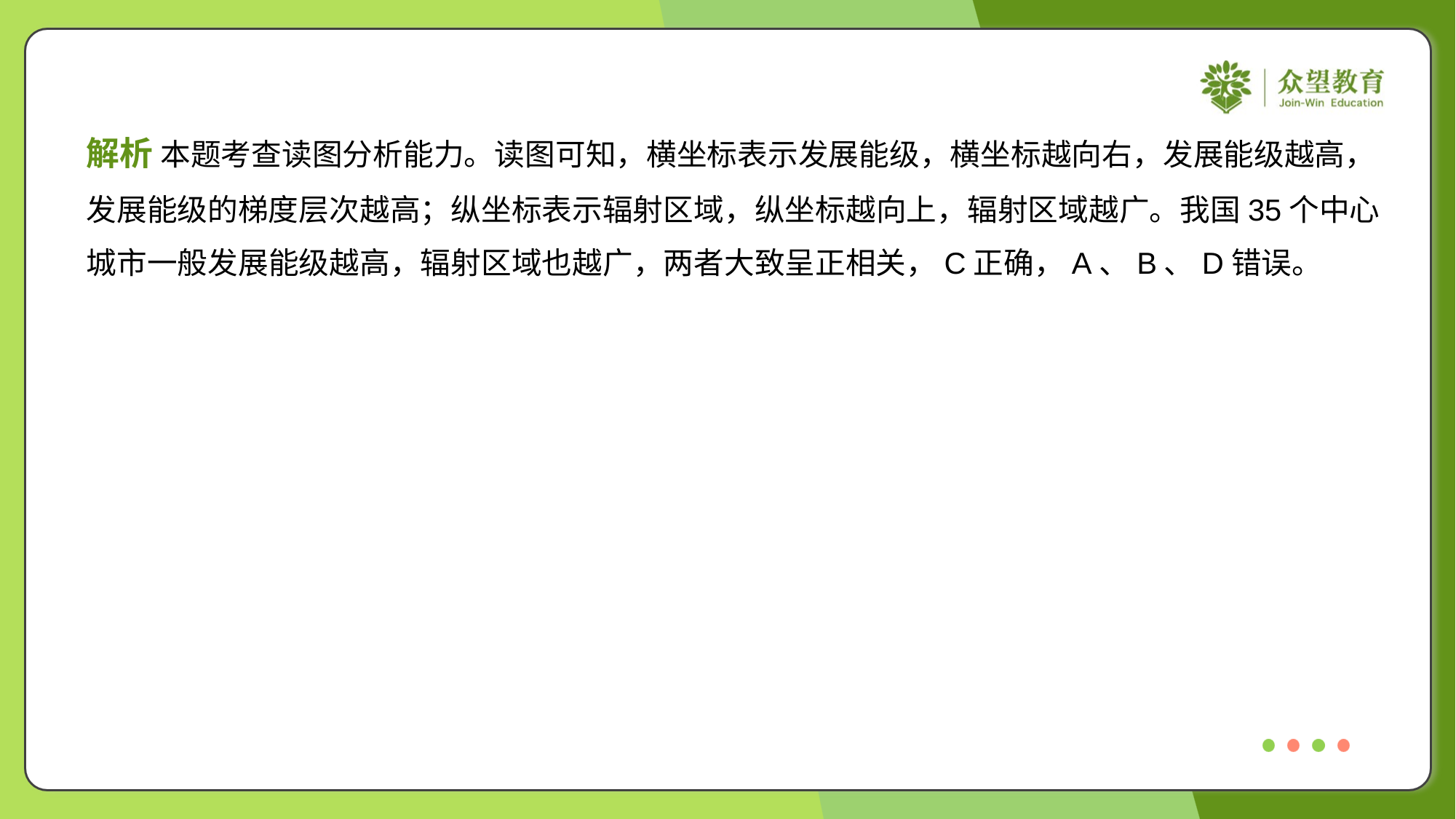

解析 本题考查读图分析能力。读图可知，横坐标表示发展能级，横坐标越向右，发展能级越高，
发展能级的梯度层次越高；纵坐标表示辐射区域，纵坐标越向上，辐射区域越广。我国35个中心
城市一般发展能级越高，辐射区域也越广，两者大致呈正相关，C正确，A、B、D错误。